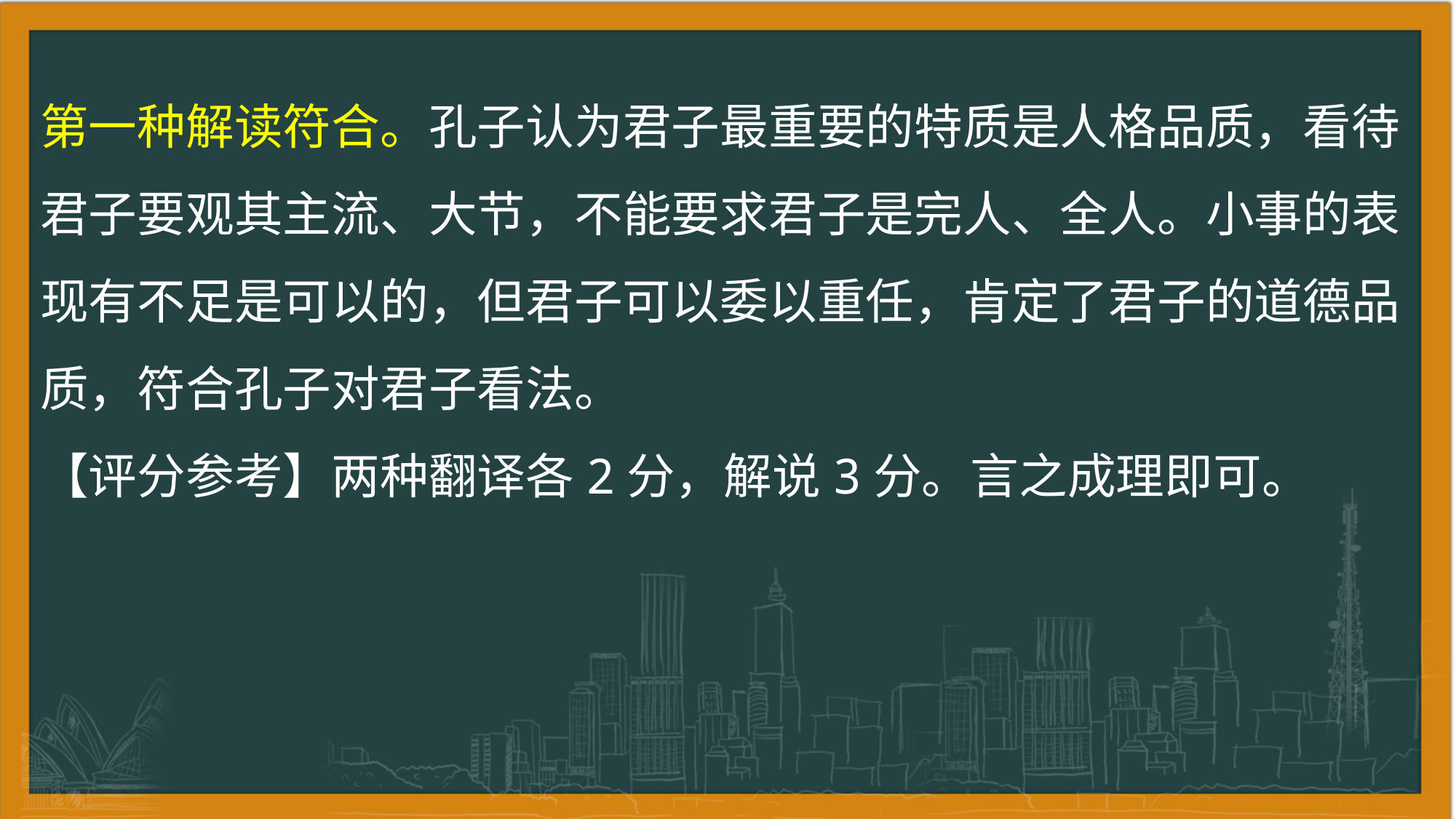

第一种解读符合。孔子认为君子最重要的特质是人格品质，看待君子要观其主流、大节，不能要求君子是完人、全人。小事的表现有不足是可以的，但君子可以委以重任，肯定了君子的道德品质，符合孔子对君子看法。
【评分参考】两种翻译各2分，解说3分。言之成理即可。